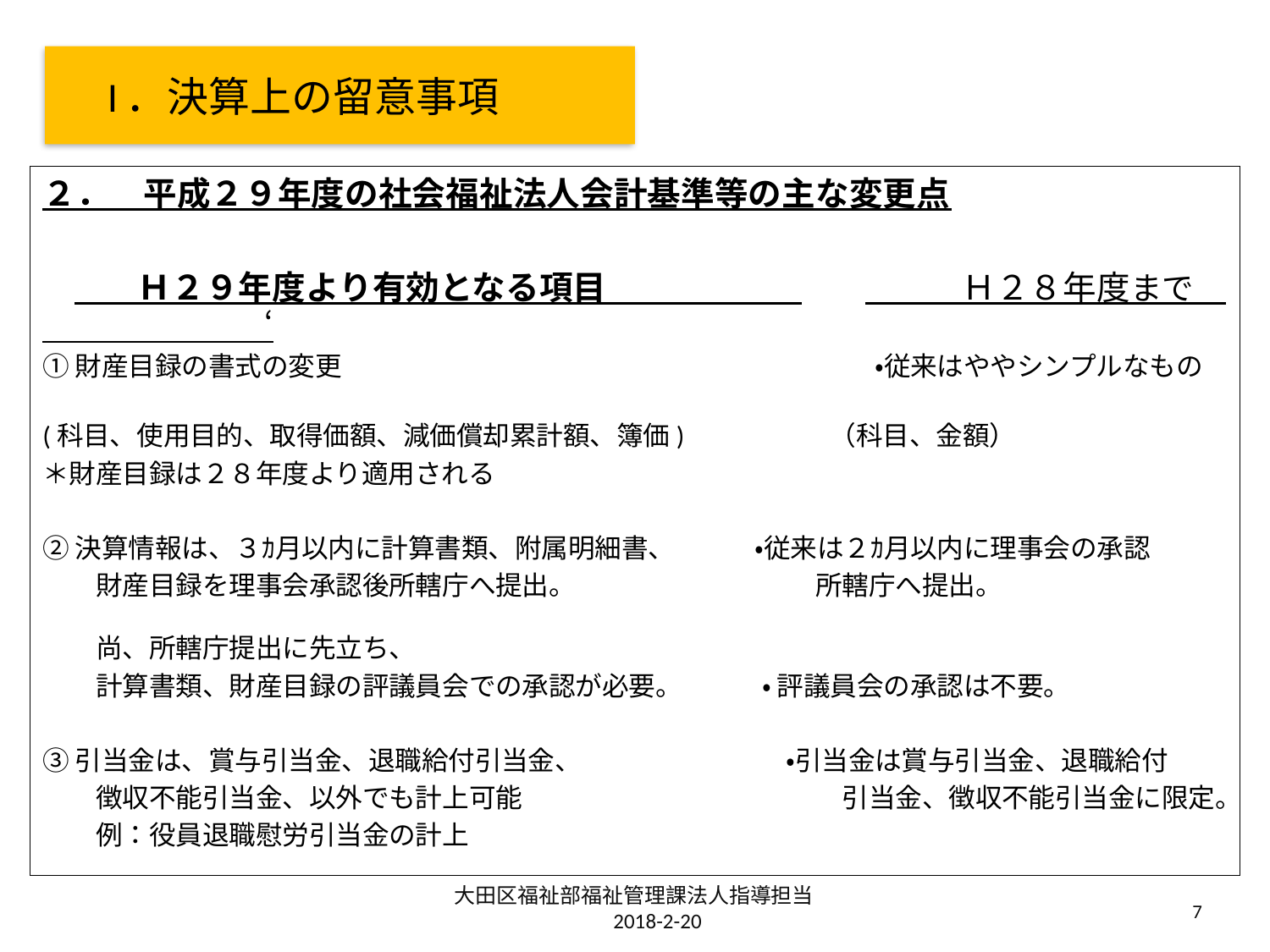

I．決算上の留意事項
２．　平成２９年度の社会福祉法人会計基準等の主な変更点

　　　Ｈ２９年度より有効となる項目　　　　　　　　　　　Ｈ２８年度まで　　　　　　　　‘
①財産目録の書式の変更　　　　　　　　　　　　　　　　　　　　・従来はややシンプルなもの
(科目、使用目的、取得価額、減価償却累計額、簿価)　　　　　 （科目、金額）
＊財産目録は２８年度より適用される

②決算情報は、３ｶ月以内に計算書類、附属明細書、　　　・従来は２ｶ月以内に理事会の承認
　　財産目録を理事会承認後所轄庁へ提出。　　　　　　　　　所轄庁へ提出。

　　尚、所轄庁提出に先立ち、
　　計算書類、財産目録の評議員会での承認が必要。　　　・ 評議員会の承認は不要。

③引当金は、賞与引当金、退職給付引当金、　　　　　 　　  ・引当金は賞与引当金、退職給付
　　徴収不能引当金、以外でも計上可能　　　　　　　　　　　　引当金、徴収不能引当金に限定。
　　例：役員退職慰労引当金の計上

大田区福祉部福祉管理課法人指導担当　　2018-2-20
7